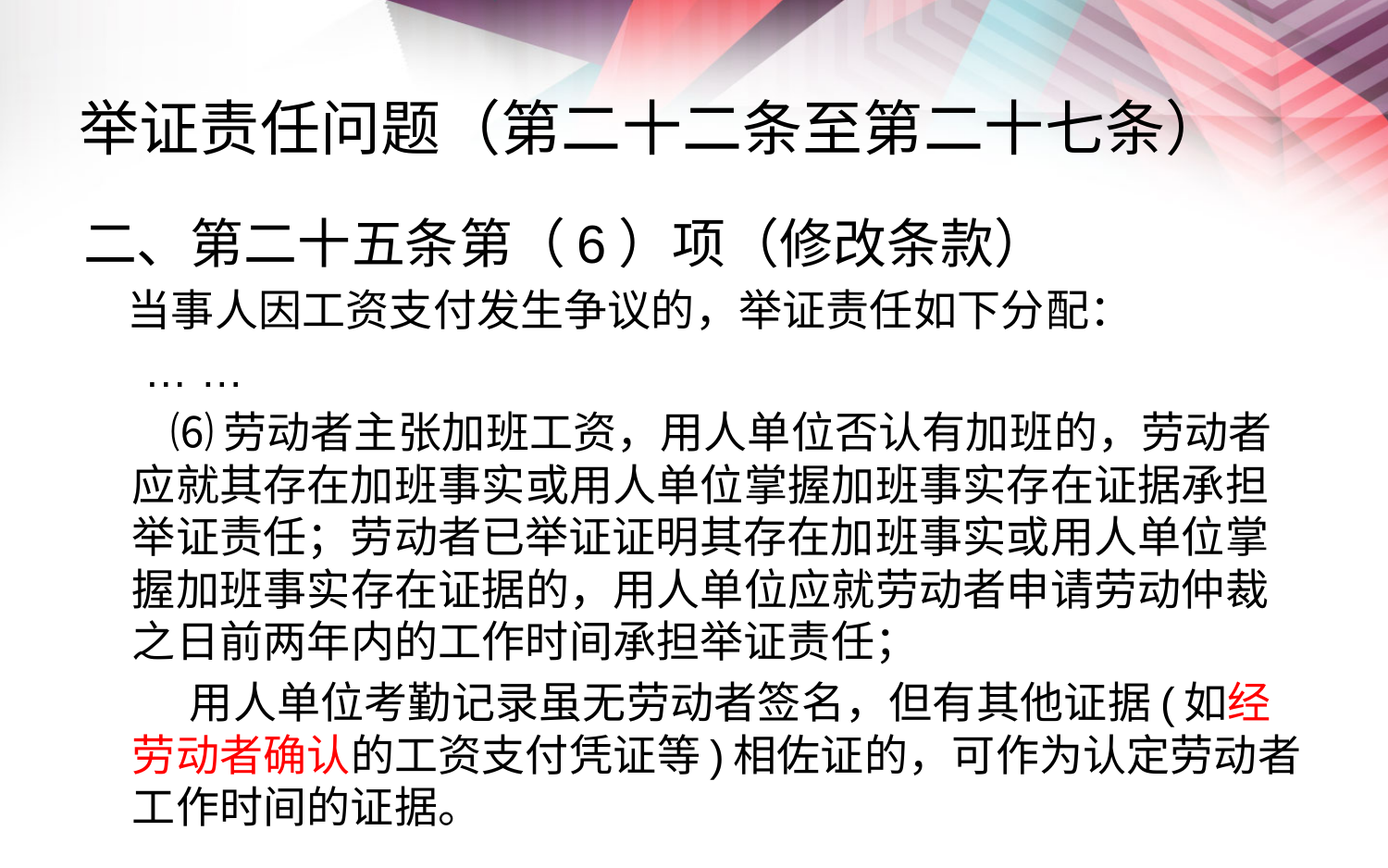

# 举证责任问题（第二十二条至第二十七条）
二、第二十五条第（6）项（修改条款）
    当事人因工资支付发生争议的，举证责任如下分配：
     … …
         ⑹劳动者主张加班工资，用人单位否认有加班的，劳动者应就其存在加班事实或用人单位掌握加班事实存在证据承担举证责任；劳动者已举证证明其存在加班事实或用人单位掌握加班事实存在证据的，用人单位应就劳动者申请劳动仲裁之日前两年内的工作时间承担举证责任；
          用人单位考勤记录虽无劳动者签名，但有其他证据(如经劳动者确认的工资支付凭证等)相佐证的，可作为认定劳动者工作时间的证据。